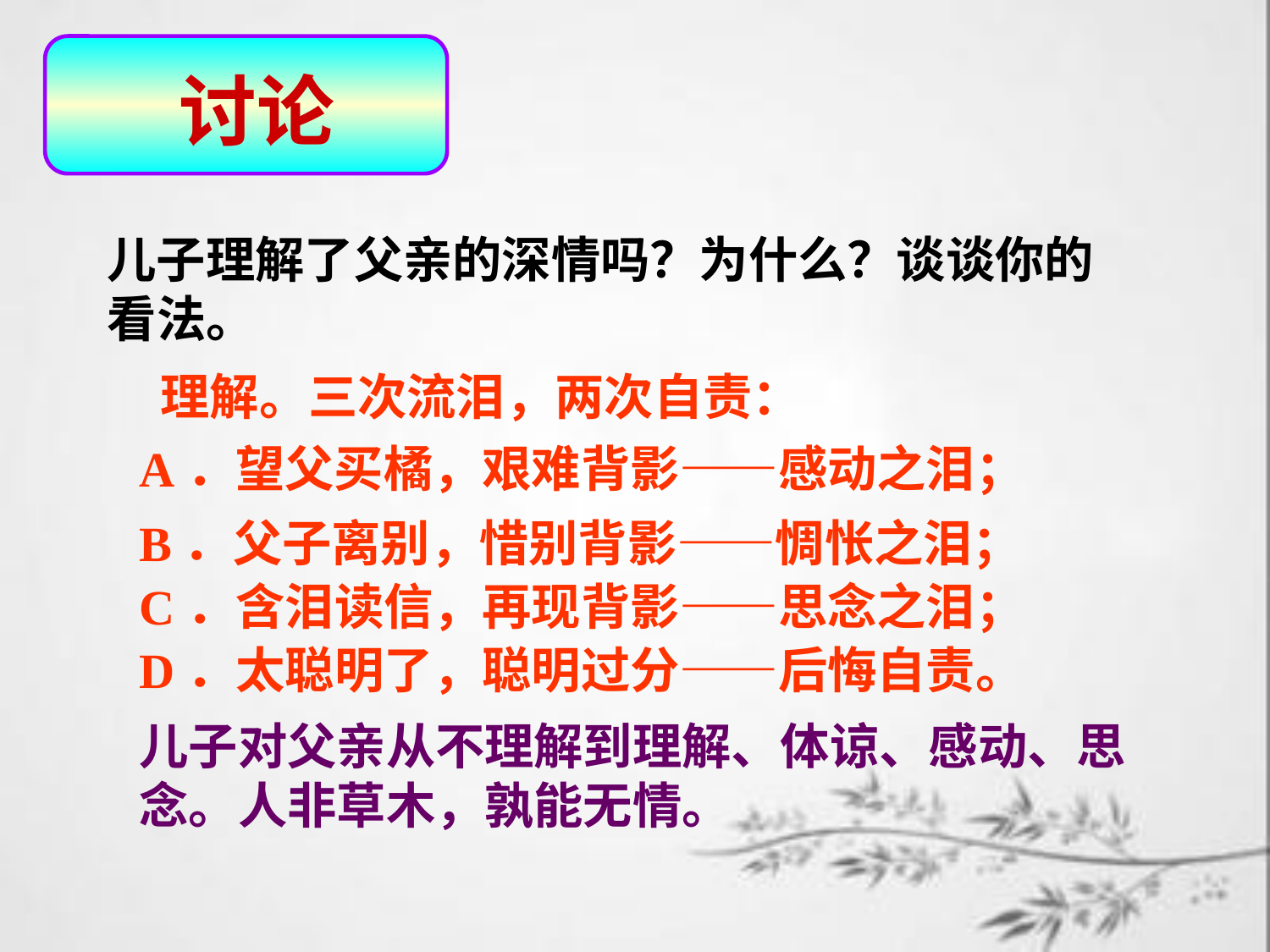

讨论
儿子理解了父亲的深情吗？为什么？谈谈你的看法。
理解。三次流泪，两次自责：
A．望父买橘，艰难背影——感动之泪；
B．父子离别，惜别背影——惆怅之泪；
C．含泪读信，再现背影——思念之泪；
D．太聪明了，聪明过分——后悔自责。
儿子对父亲从不理解到理解、体谅、感动、思念。人非草木，孰能无情。